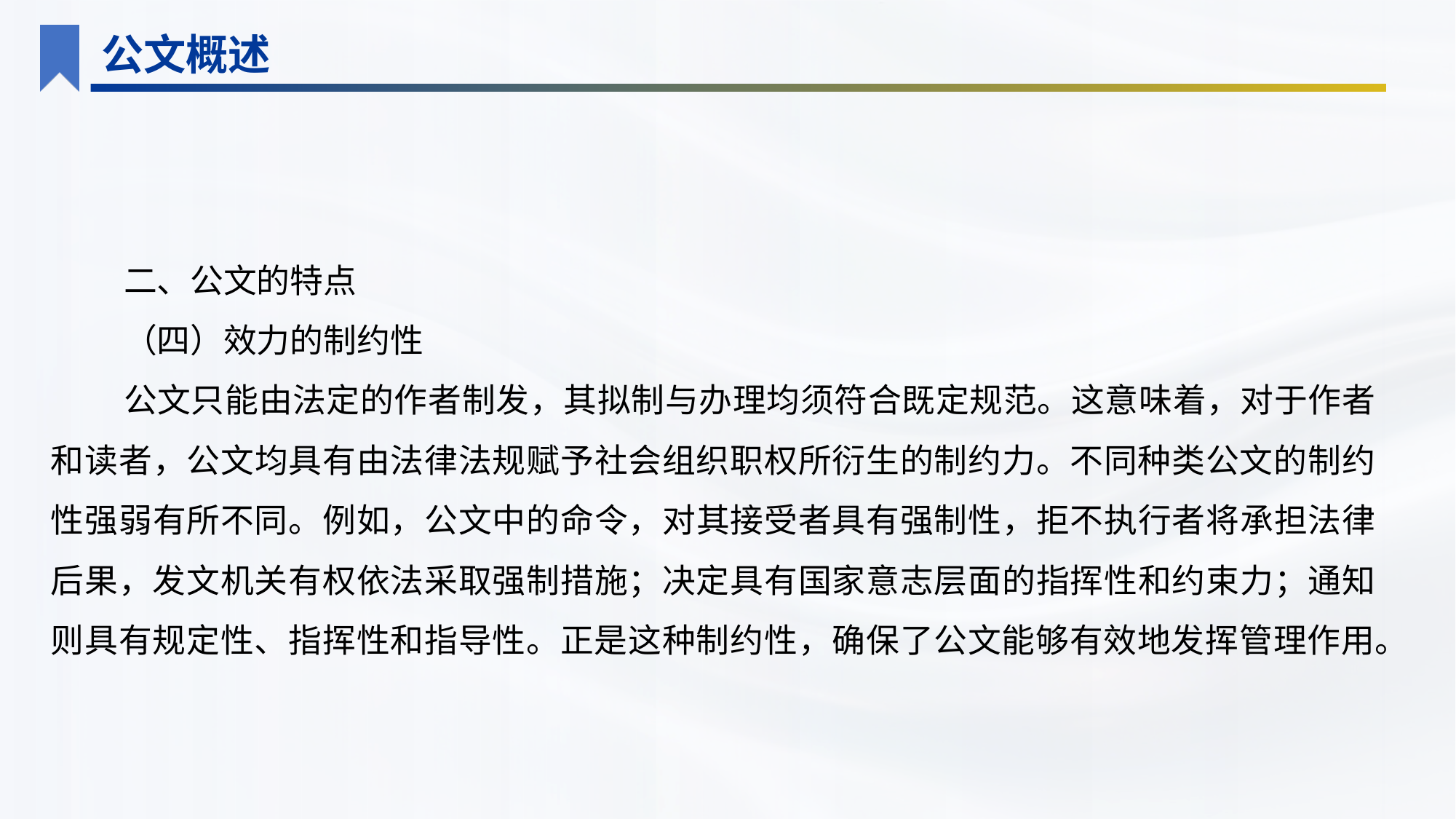

公文概述
二、公文的特点
（四）效力的制约性
公文只能由法定的作者制发，其拟制与办理均须符合既定规范。这意味着，对于作者和读者，公文均具有由法律法规赋予社会组织职权所衍生的制约力。不同种类公文的制约性强弱有所不同。例如，公文中的命令，对其接受者具有强制性，拒不执行者将承担法律后果，发文机关有权依法采取强制措施；决定具有国家意志层面的指挥性和约束力；通知则具有规定性、指挥性和指导性。正是这种制约性，确保了公文能够有效地发挥管理作用。